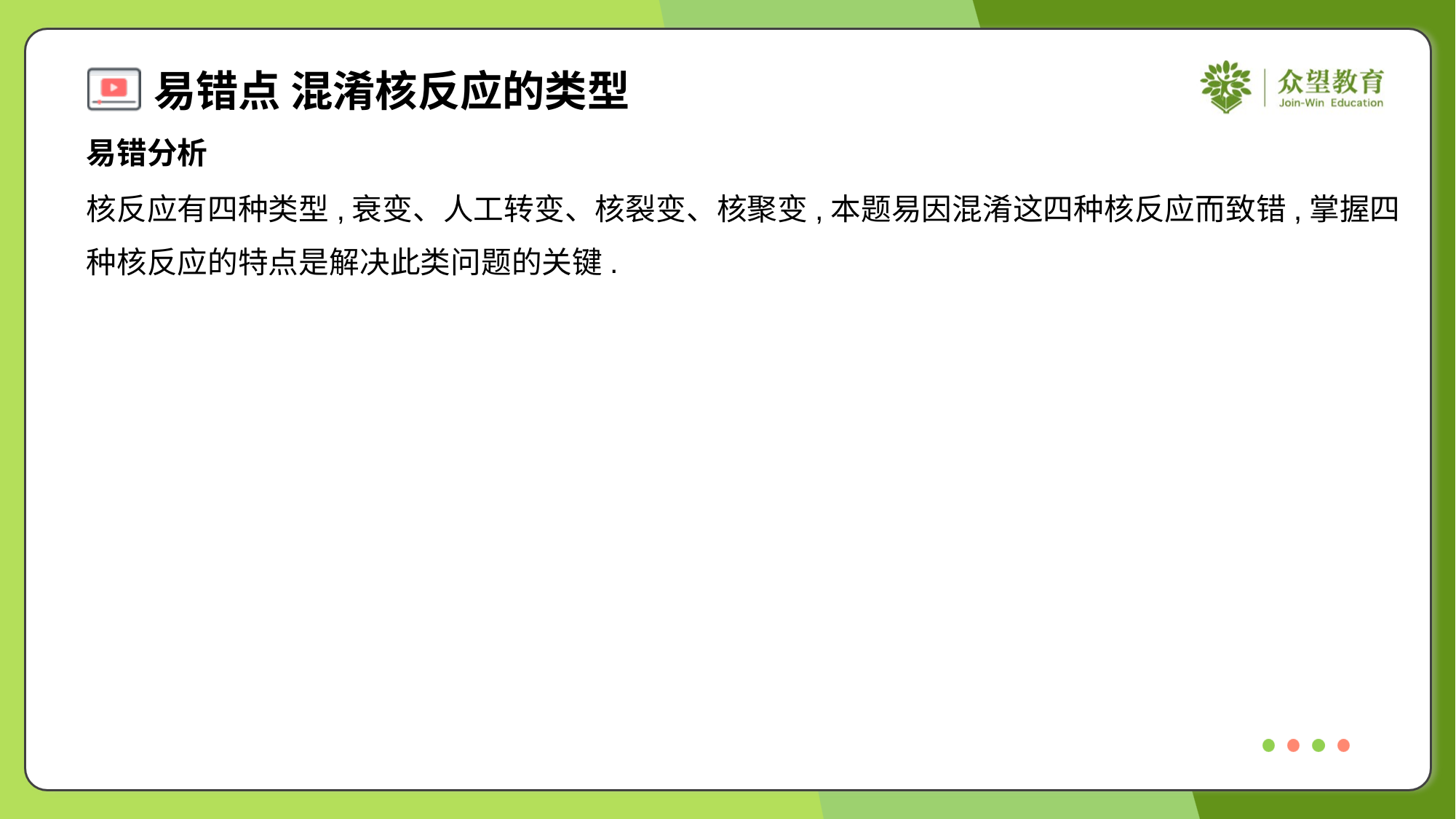

易错分析
核反应有四种类型,衰变、人工转变、核裂变、核聚变,本题易因混淆这四种核反应而致错,掌握四
种核反应的特点是解决此类问题的关键.